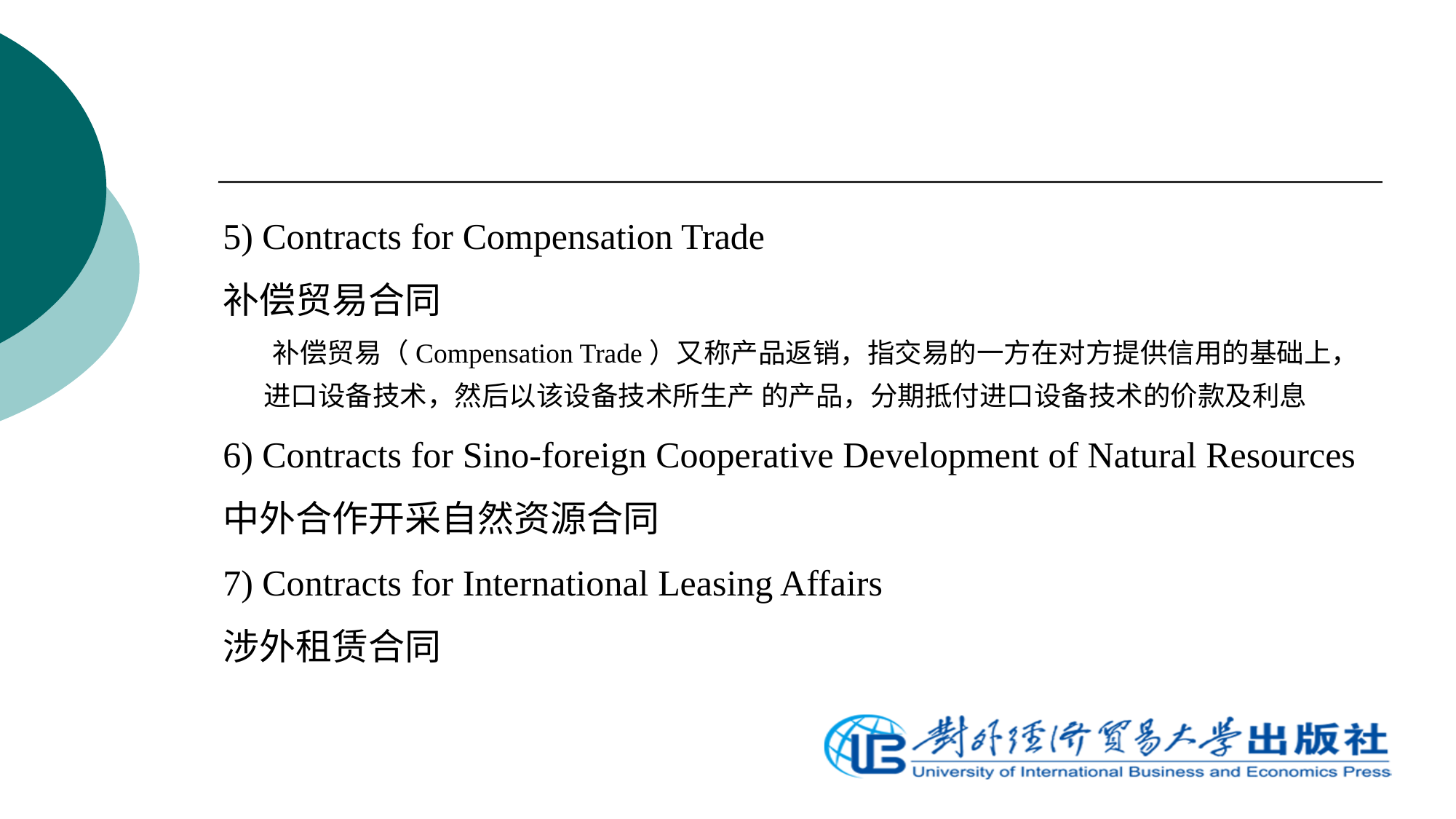

5) Contracts for Compensation Trade
补偿贸易合同
       补偿贸易（Compensation Trade）又称产品返销，指交易的一方在对方提供信用的基础上，进口设备技术，然后以该设备技术所生产 的产品，分期抵付进口设备技术的价款及利息
6) Contracts for Sino-foreign Cooperative Development of Natural Resources
中外合作开采自然资源合同
7) Contracts for International Leasing Affairs
涉外租赁合同